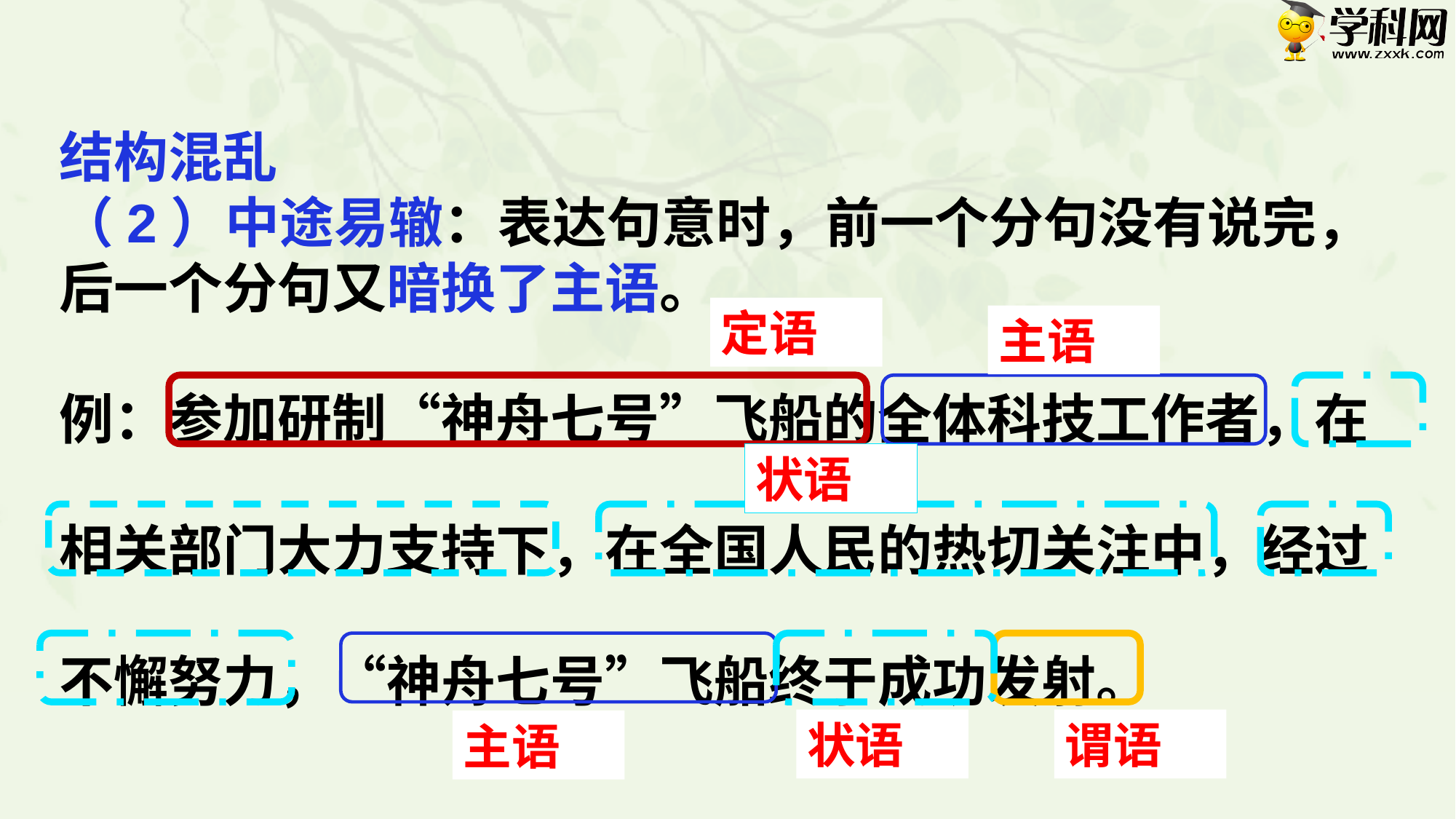

结构混乱
（2）中途易辙：表达句意时，前一个分句没有说完，后一个分句又暗换了主语。
例：参加研制“神舟七号”飞船的全体科技工作者，在相关部门大力支持下，在全国人民的热切关注中，经过不懈努力，“神舟七号”飞船终于成功发射。
定语
主语

状语

状语
谓语
主语